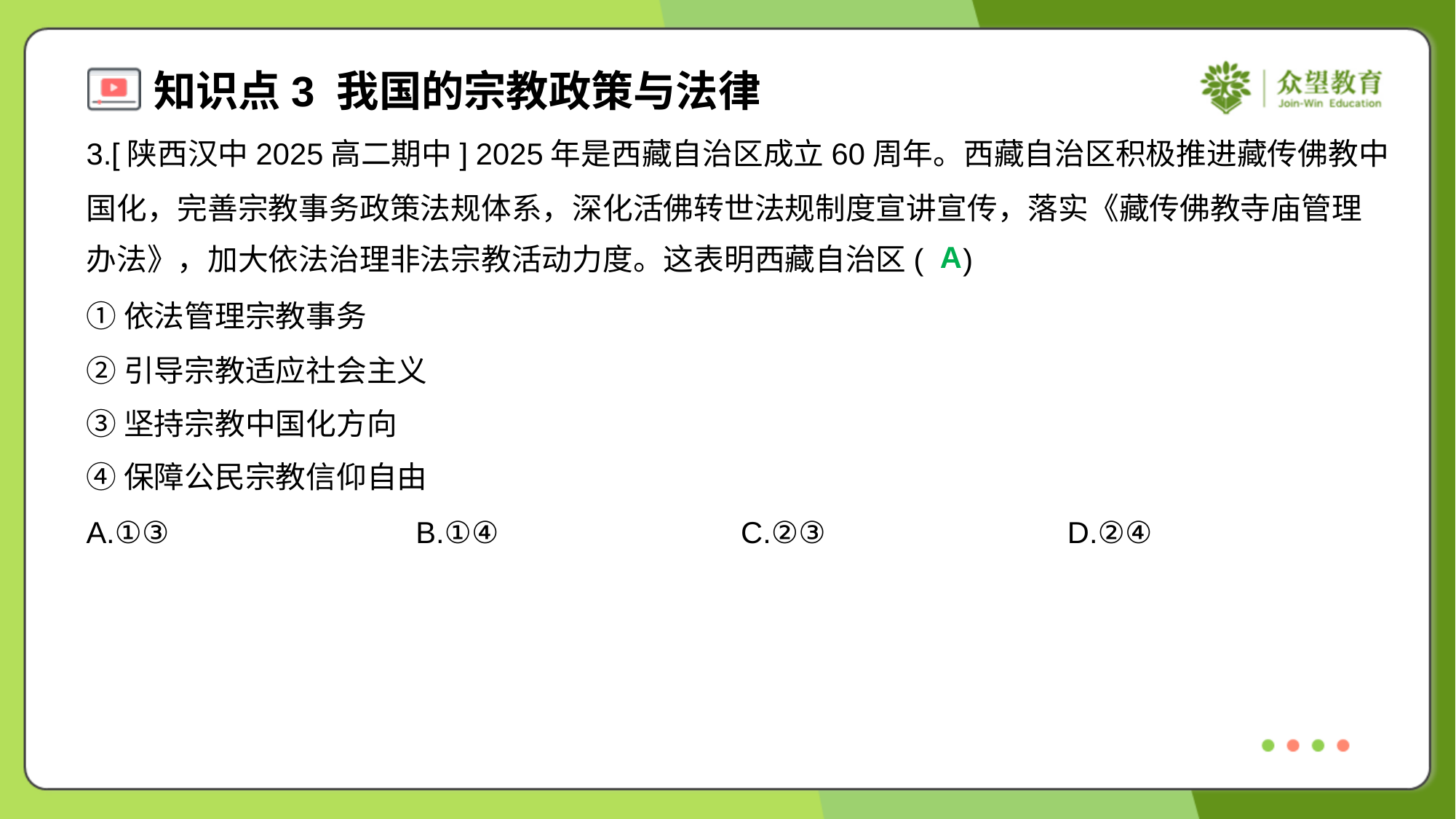

3.[陕西汉中2025高二期中] 2025年是西藏自治区成立60周年。西藏自治区积极推进藏传佛教中
国化，完善宗教事务政策法规体系，深化活佛转世法规制度宣讲宣传，落实《藏传佛教寺庙管理
办法》，加大依法治理非法宗教活动力度。这表明西藏自治区(     )
A
①依法管理宗教事务
②引导宗教适应社会主义
③坚持宗教中国化方向
④保障公民宗教信仰自由
A.①③	B.①④	C.②③	D.②④